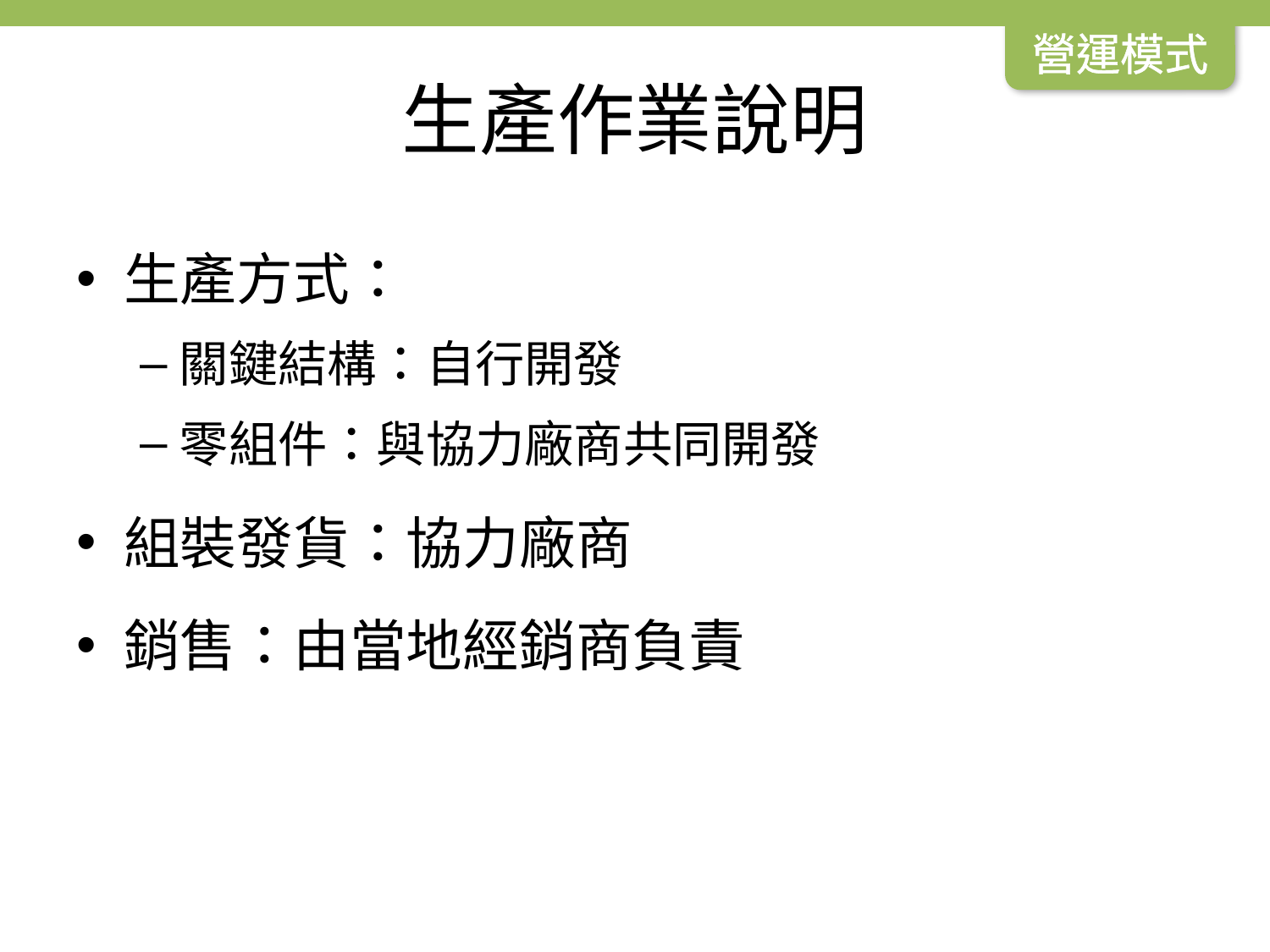

營運模式
# 生產作業說明
生產方式：
關鍵結構：自行開發
零組件：與協力廠商共同開發
組裝發貨：協力廠商
銷售：由當地經銷商負責